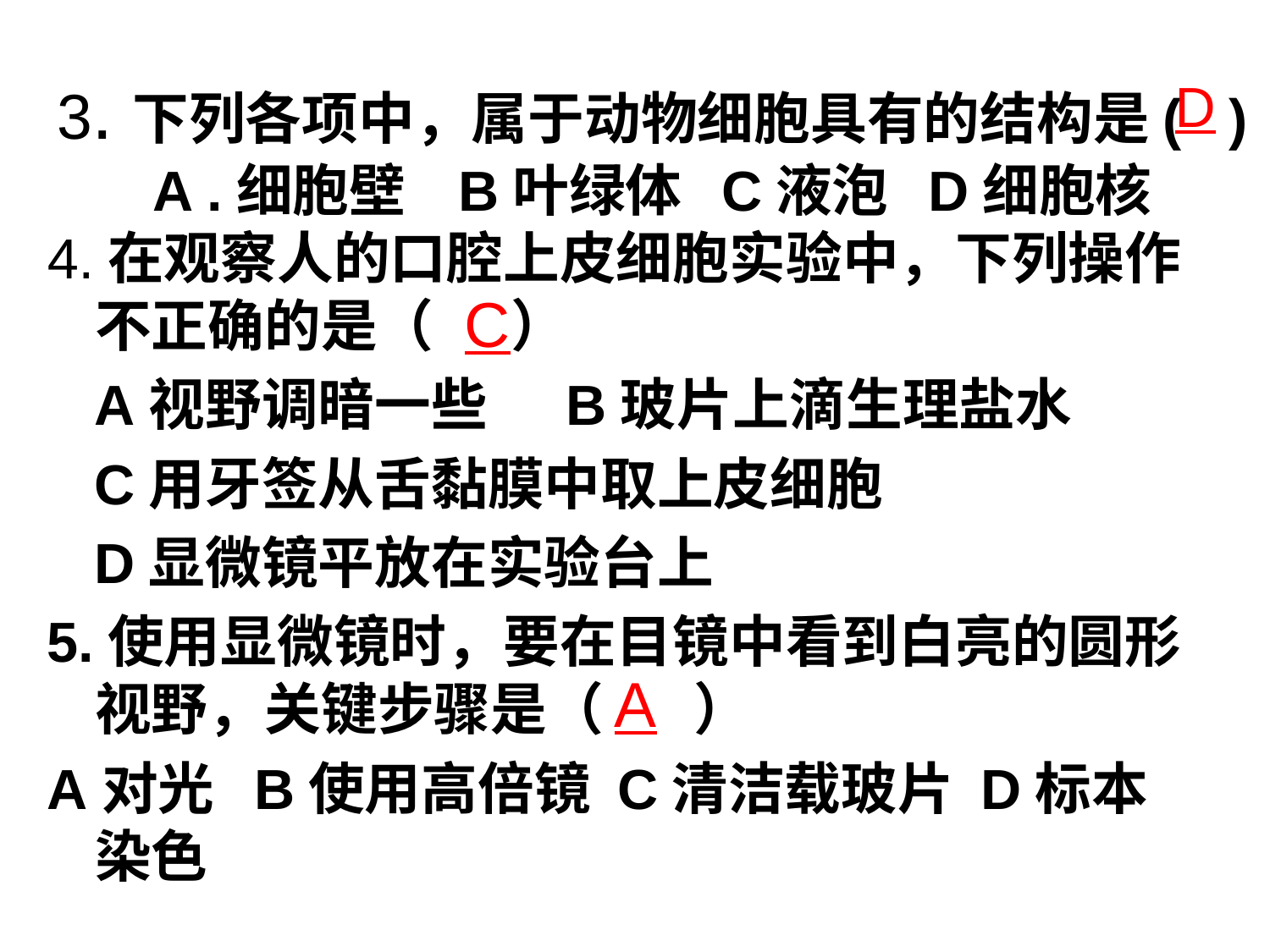

# 3.下列各项中，属于动物细胞具有的结构是(   ) A .细胞壁   B叶绿体  C液泡  D细胞核
D
4.在观察人的口腔上皮细胞实验中，下列操作不正确的是（      ）
   A视野调暗一些     B玻片上滴生理盐水
   C用牙签从舌黏膜中取上皮细胞
   D显微镜平放在实验台上
5.使用显微镜时，要在目镜中看到白亮的圆形视野，关键步骤是（       ）
A对光  B使用高倍镜 C清洁载玻片 D标本染色
C
A